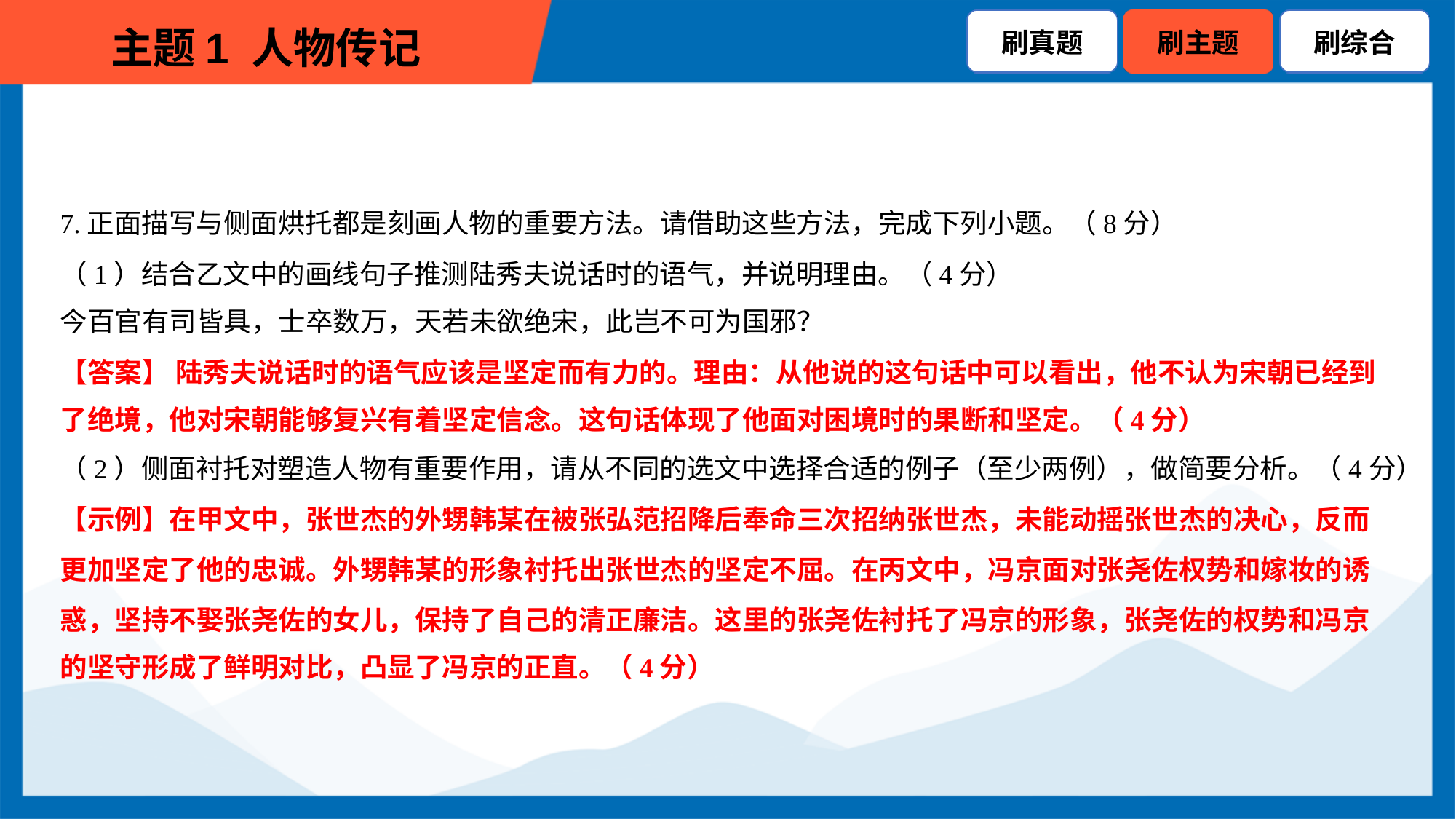

7.正面描写与侧面烘托都是刻画人物的重要方法。请借助这些方法，完成下列小题。（8分）
（1）结合乙文中的画线句子推测陆秀夫说话时的语气，并说明理由。（4分）
今百官有司皆具，士卒数万，天若未欲绝宋，此岂不可为国邪？
【答案】 陆秀夫说话时的语气应该是坚定而有力的。理由：从他说的这句话中可以看出，他不认为宋朝已经到
了绝境，他对宋朝能够复兴有着坚定信念。这句话体现了他面对困境时的果断和坚定。（4分）
（2）侧面衬托对塑造人物有重要作用，请从不同的选文中选择合适的例子（至少两例），做简要分析。（4分）
【示例】在甲文中，张世杰的外甥韩某在被张弘范招降后奉命三次招纳张世杰，未能动摇张世杰的决心，反而
更加坚定了他的忠诚。外甥韩某的形象衬托出张世杰的坚定不屈。在丙文中，冯京面对张尧佐权势和嫁妆的诱
惑，坚持不娶张尧佐的女儿，保持了自己的清正廉洁。这里的张尧佐衬托了冯京的形象，张尧佐的权势和冯京
的坚守形成了鲜明对比，凸显了冯京的正直。（4分）